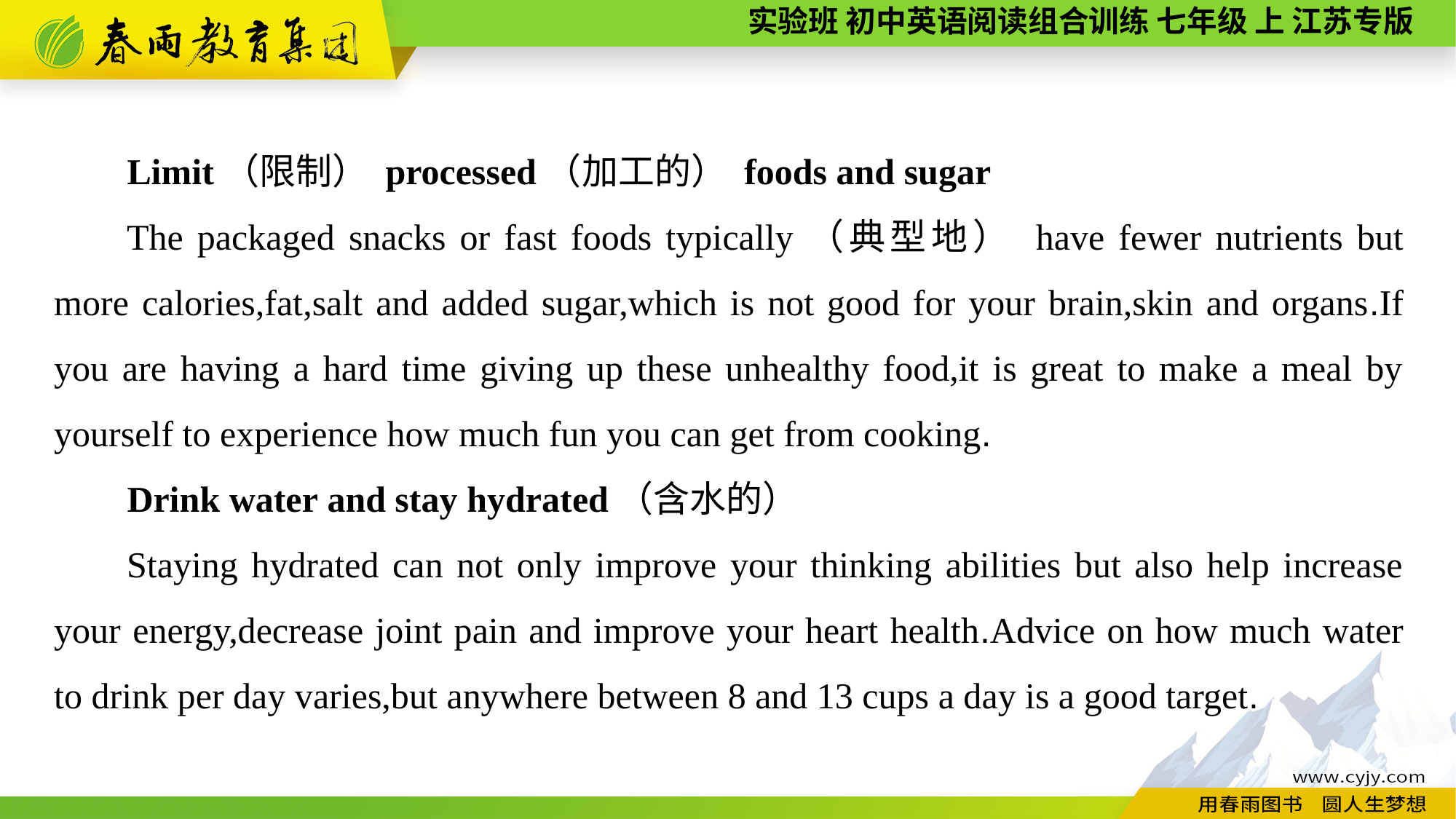

Limit（限制） processed（加工的） foods and sugar
The packaged snacks or fast foods typically（典型地） have fewer nutrients but more calories,fat,salt and added sugar,which is not good for your brain,skin and organs.If you are having a hard time giving up these unhealthy food,it is great to make a meal by yourself to experience how much fun you can get from cooking.
Drink water and stay hydrated（含水的）
Staying hydrated can not only improve your thinking abilities but also help increase your energy,decrease joint pain and improve your heart health.Advice on how much water to drink per day varies,but anywhere between 8 and 13 cups a day is a good target.